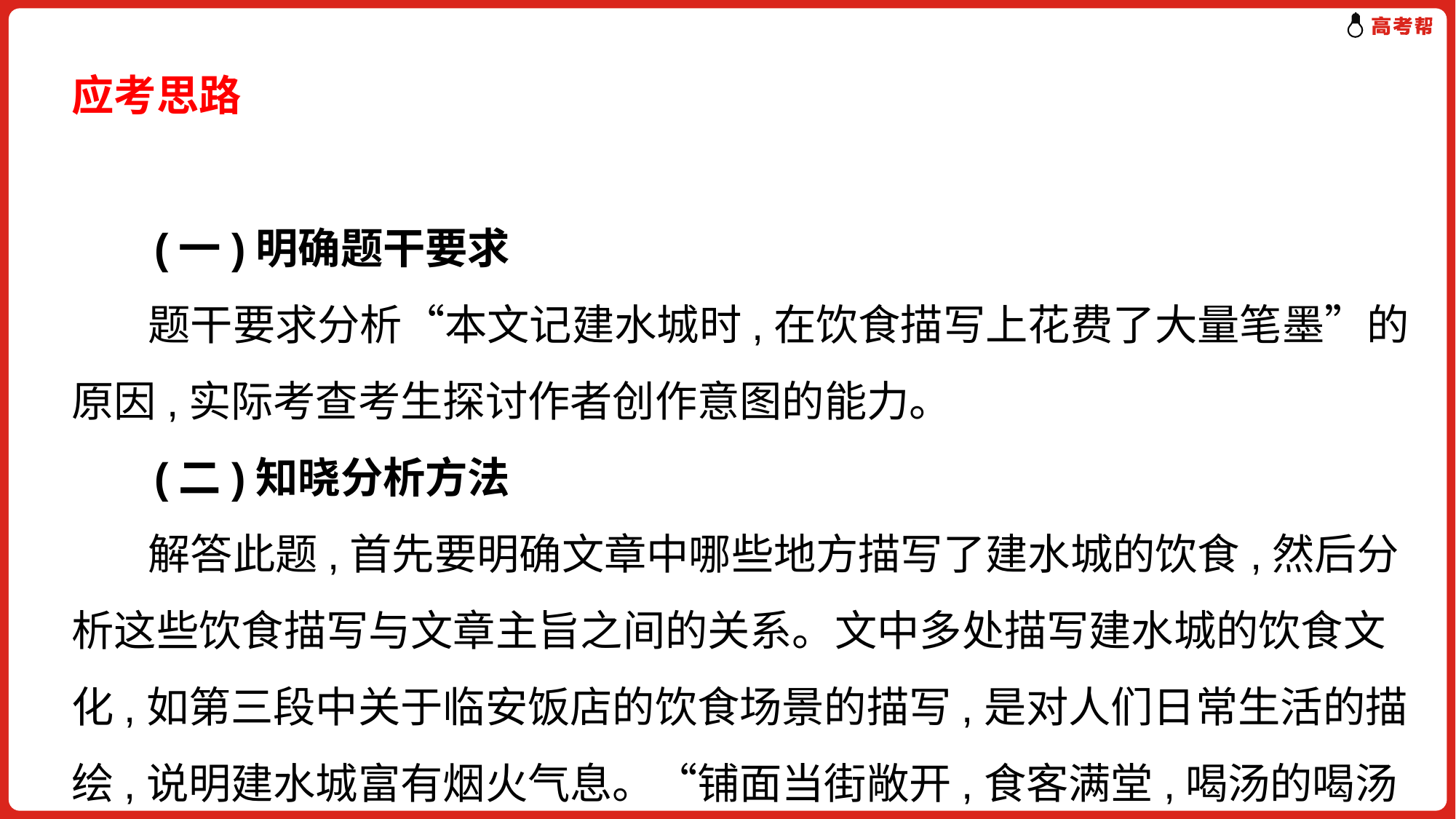

应考思路

       (一)明确题干要求
       题干要求分析“本文记建水城时,在饮食描写上花费了大量笔墨”的原因,实际考查考生探讨作者创作意图的能力。
       (二)知晓分析方法
       解答此题,首先要明确文章中哪些地方描写了建水城的饮食,然后分析这些饮食描写与文章主旨之间的关系。文中多处描写建水城的饮食文化,如第三段中关于临安饭店的饮食场景的描写,是对人们日常生活的描绘,说明建水城富有烟火气息。“铺面当街敞开,食客满堂,喝汤的喝汤……吆五